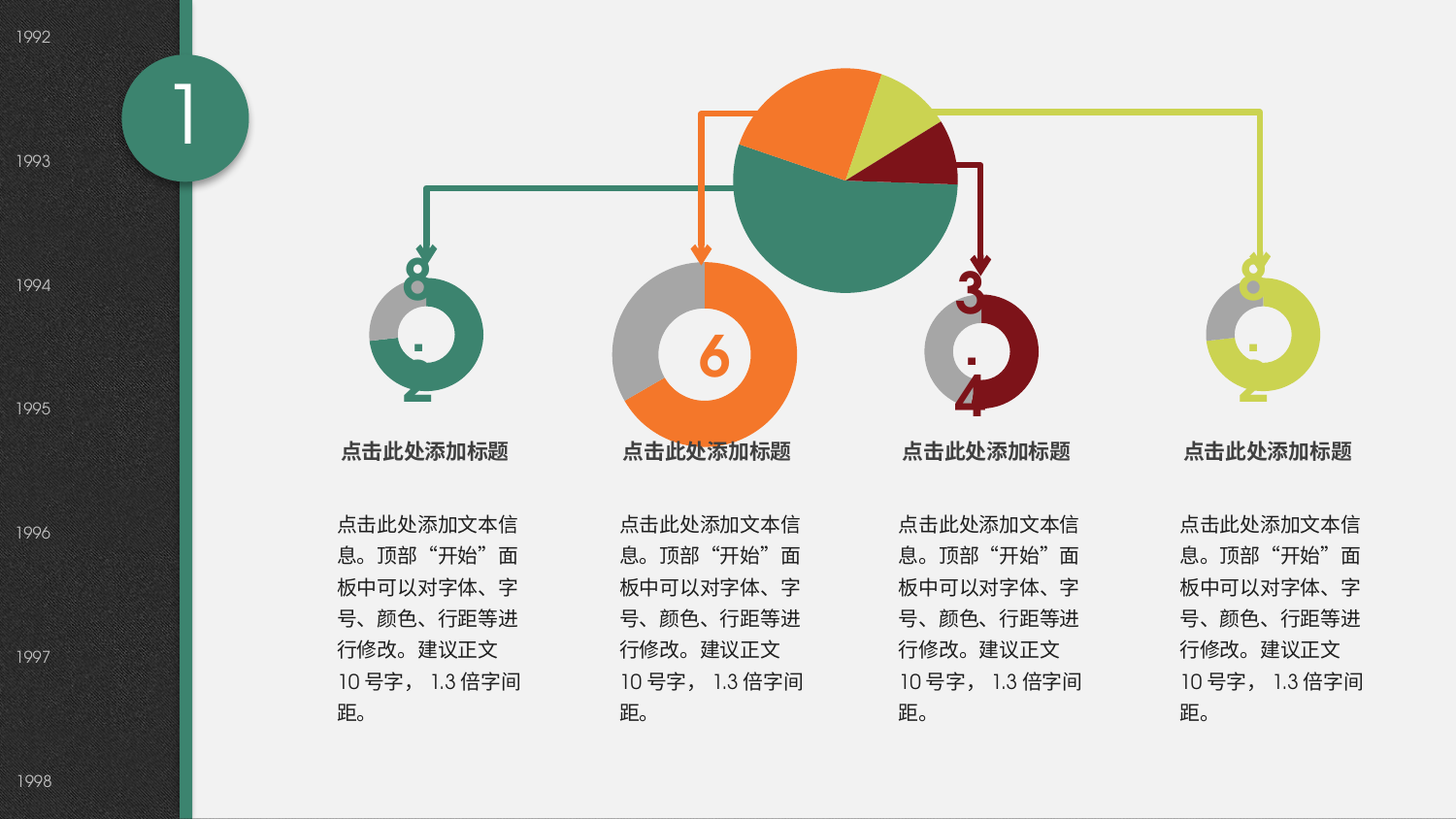

1992
1

### Chart

| Category | 销售额 |
|---|---|
| 第一季度 | 7.0 |
| 第二季度 | 3.2 |
| 第三季度 | 1.4 |
| 第四季度 | 1.2 |

1993

### Chart

| Category | 列1 |
|---|---|
|  | 8.200000000000001 |
|  | 3.0 |

### Chart

| Category | 列1 |
|---|---|
|  | 6.0 |
|  | 3.0 |

### Chart

| Category | 列1 |
|---|---|
|  | 3.4 |
|  | 3.0 |

### Chart

| Category | 列1 |
|---|---|
|  | 8.200000000000001 |
|  | 3.0 |
1994
1995
点击此处添加标题
点击此处添加标题
点击此处添加标题
点击此处添加标题
点击此处添加文本信息。顶部“开始”面板中可以对字体、字号、颜色、行距等进行修改。建议正文10号字，1.3倍字间距。
点击此处添加文本信息。顶部“开始”面板中可以对字体、字号、颜色、行距等进行修改。建议正文10号字，1.3倍字间距。
点击此处添加文本信息。顶部“开始”面板中可以对字体、字号、颜色、行距等进行修改。建议正文10号字，1.3倍字间距。
点击此处添加文本信息。顶部“开始”面板中可以对字体、字号、颜色、行距等进行修改。建议正文10号字，1.3倍字间距。
1996
1997
1998